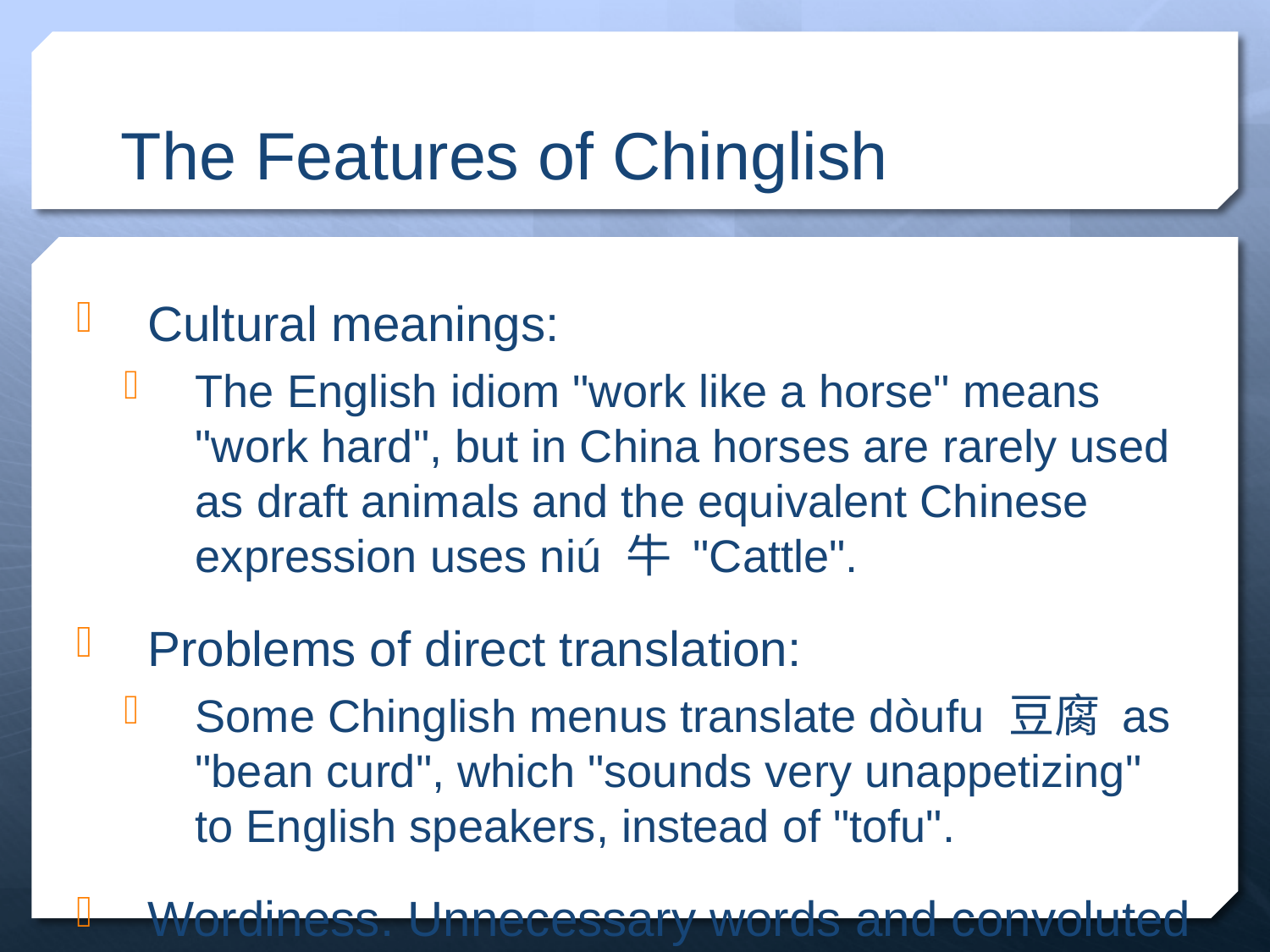

# The Features of Chinglish
Cultural meanings:
The English idiom "work like a horse" means "work hard", but in China horses are rarely used as draft animals and the equivalent Chinese expression uses niú 牛 "Cattle".
Problems of direct translation:
Some Chinglish menus translate dòufu 豆腐 as "bean curd", which "sounds very unappetizing" to English speakers, instead of "tofu".
Wordiness. Unnecessary words and convoluted sentences are hallmarks of Chinglish translation. For example, the Civil Aviation Administration of China announced, "CAAC has decided to start the business of advance booking and ticketing", which could simply say "CAAC now accepts advance booking and ticketing."
Wrong word order. A host in Shenyang toasted a group of foreign investors with "Up your bottoms!" instead of "Bottoms up!"[44]